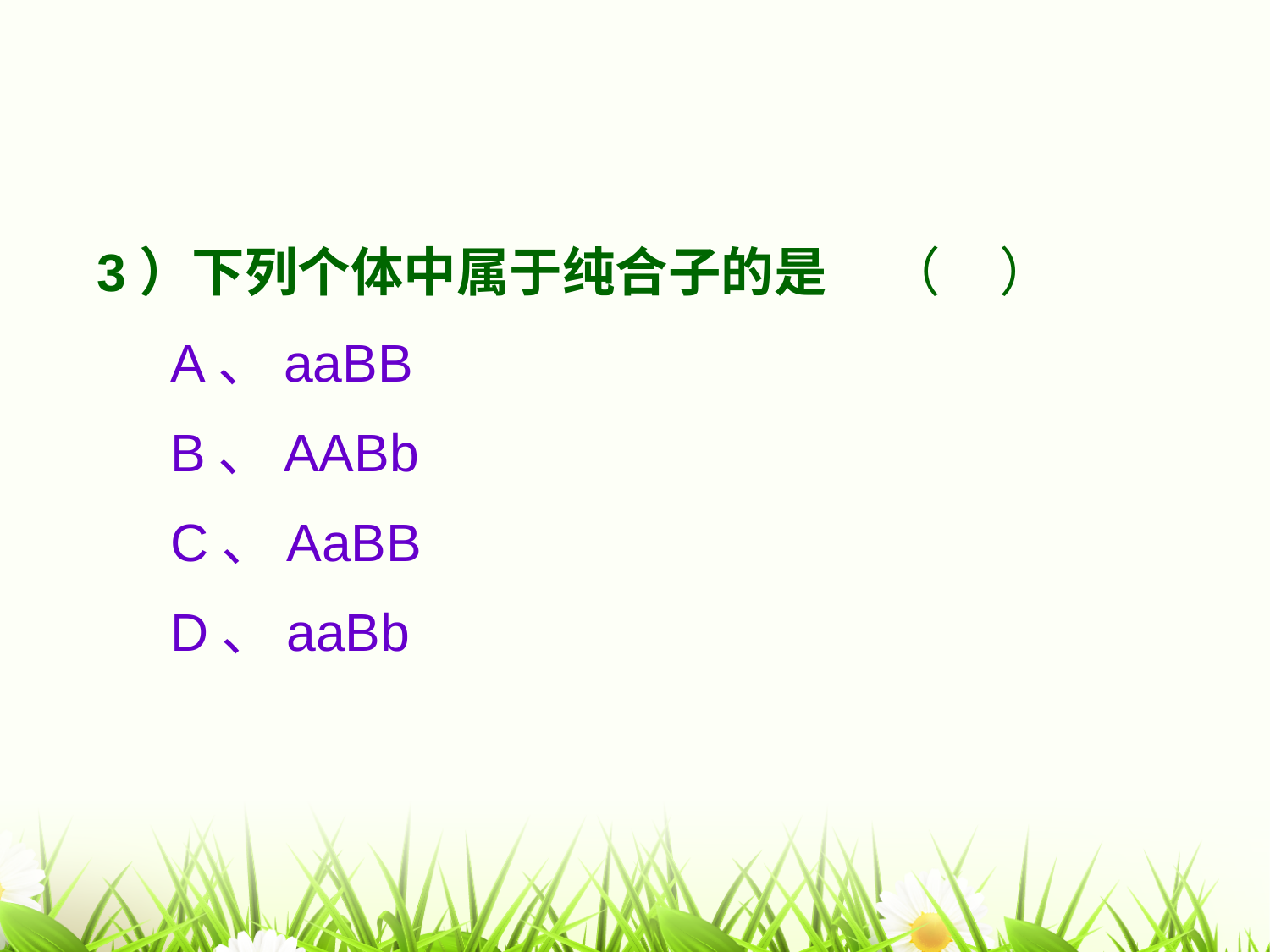

3）下列个体中属于纯合子的是     （     ）
     A、aaBB
     B、AABb
     C、AaBB
     D、aaBb